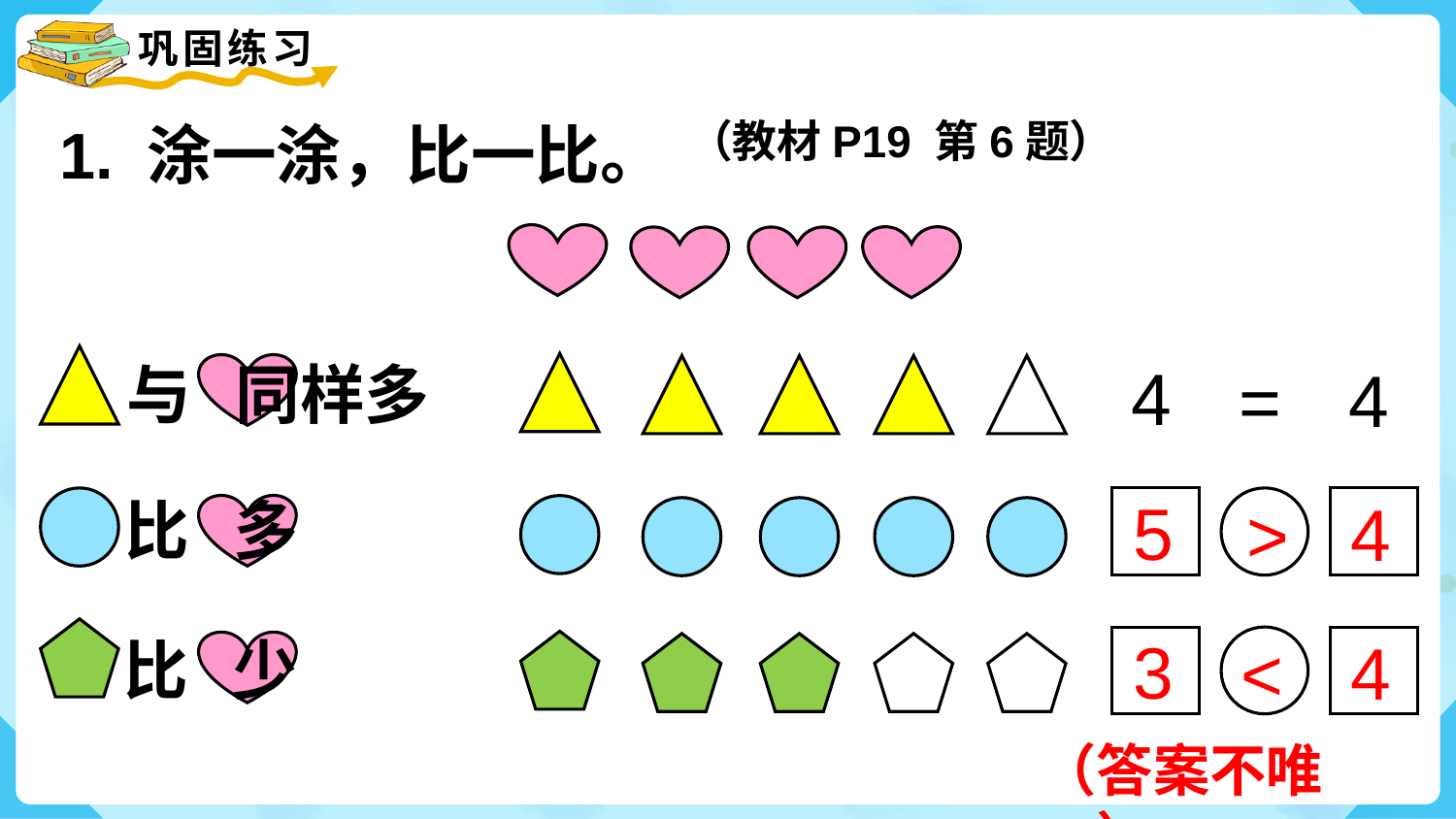

1. 涂一涂，比一比。
（教材P19 第6题）

与   同样多

比   多

比   少

4
4
=

5
4
>

3
4
<

（答案不唯一）